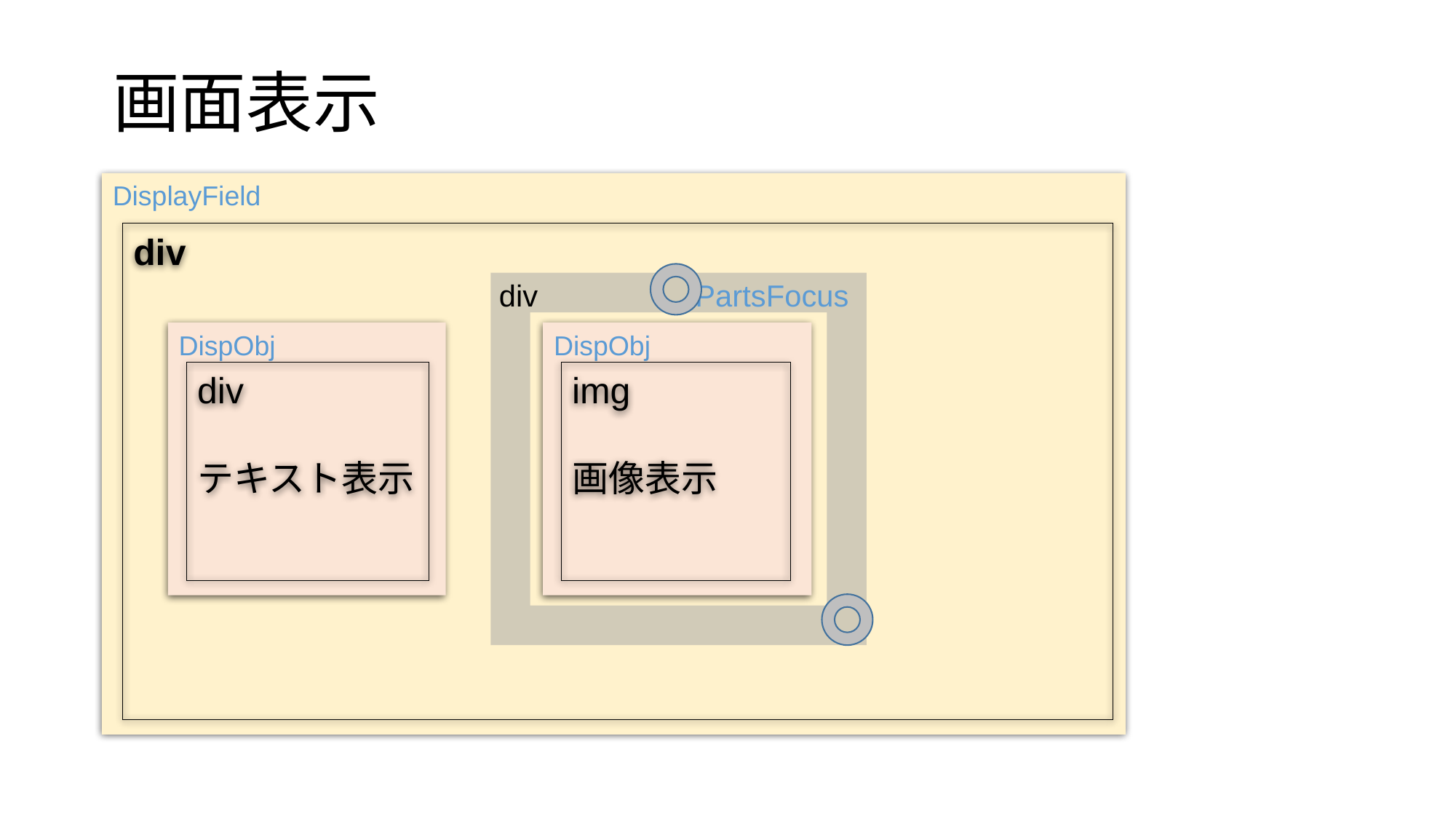

# 画面表示
DisplayField
div

div
PartsFocus

DispObj
DispObj
div

テキスト表示
img

画像表示